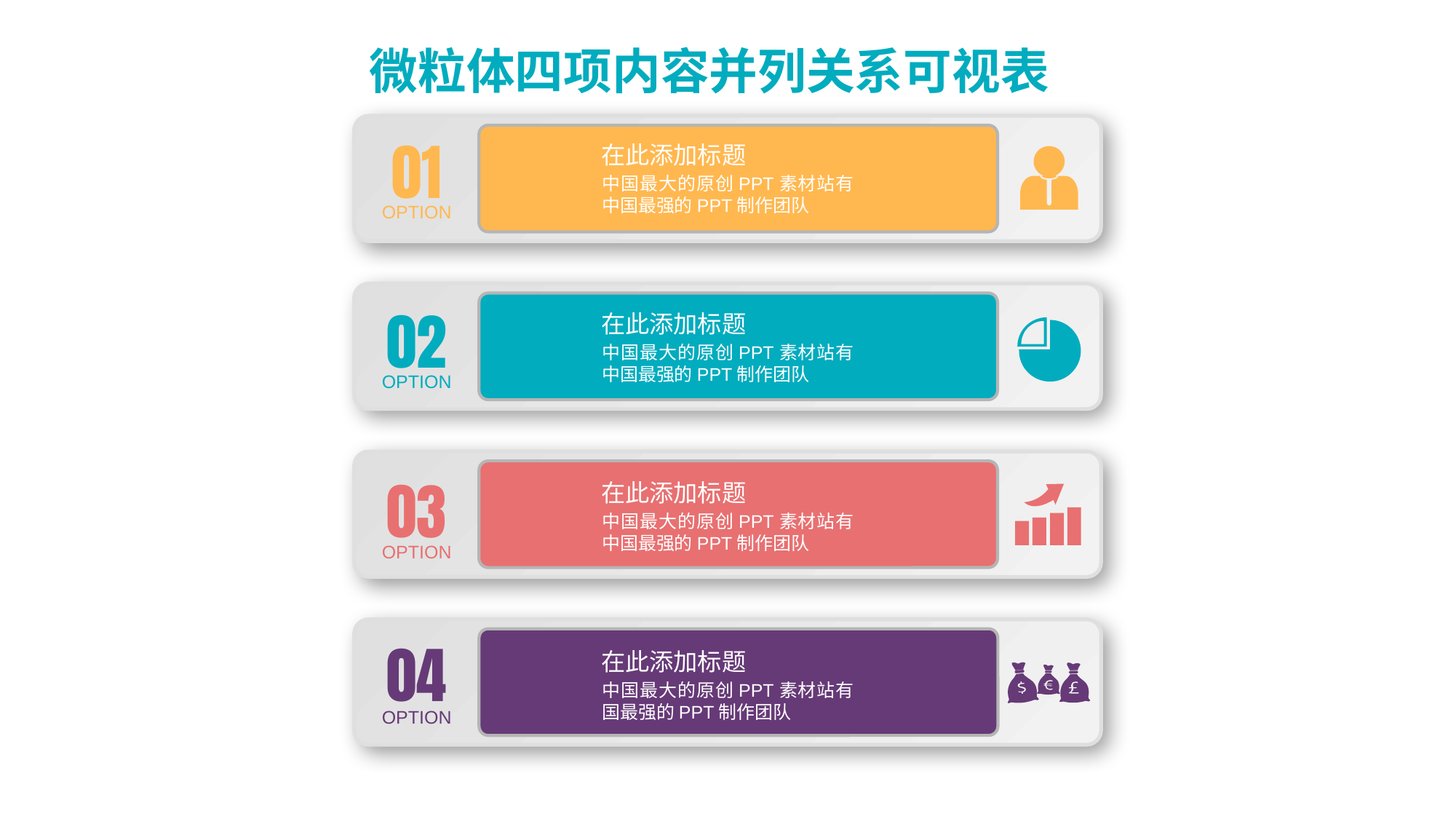

01
OPTION
在此添加标题
中国最大的原创PPT素材站有中国最强的PPT制作团队

02
OPTION
在此添加标题
中国最大的原创PPT素材站有中国最强的PPT制作团队

03
OPTION
在此添加标题
中国最大的原创PPT素材站有中国最强的PPT制作团队

04
OPTION
在此添加标题
中国最大的原创PPT素材站有国最强的PPT制作团队